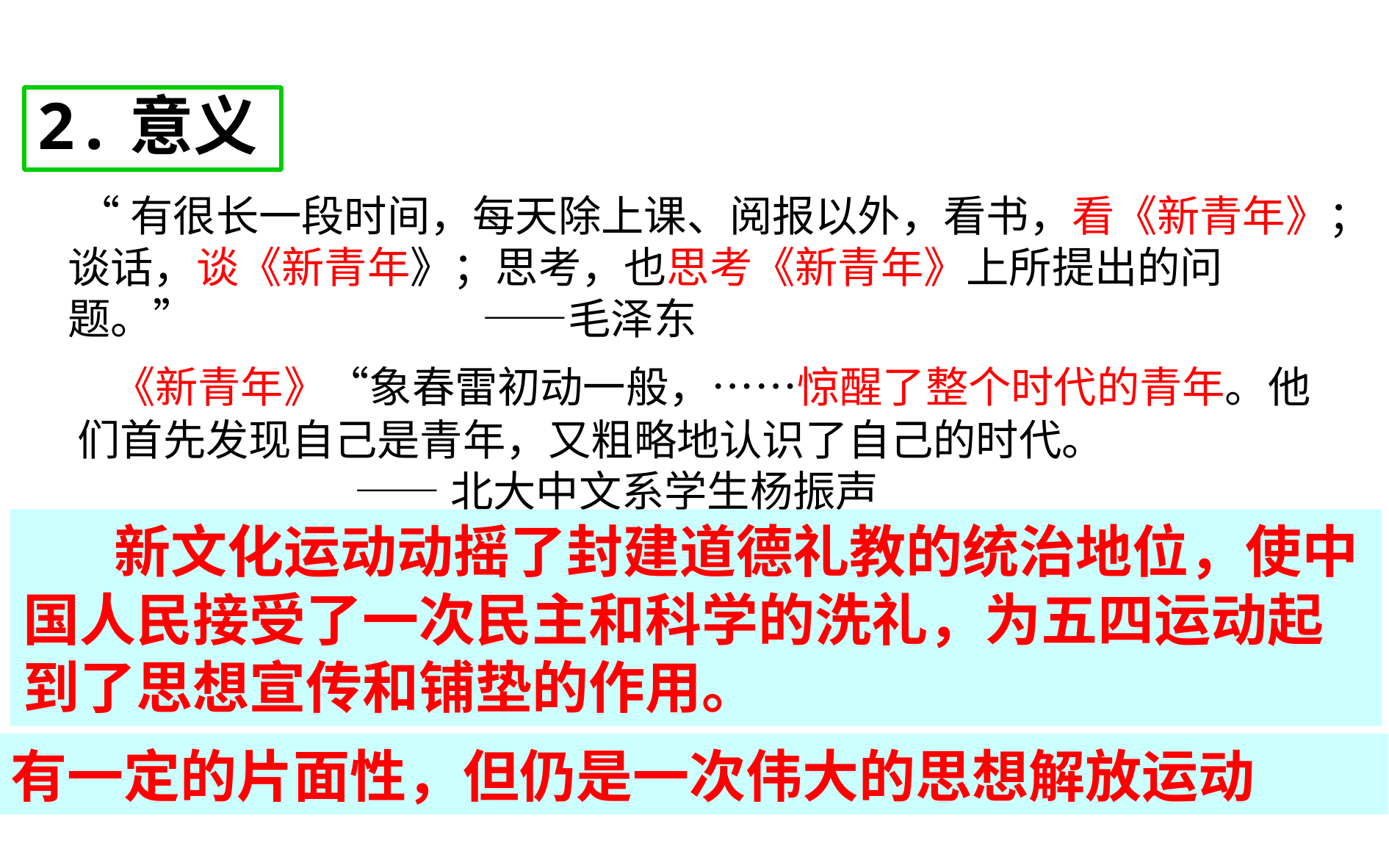

2.意义
 “有很长一段时间，每天除上课、阅报以外，看书，看《新青年》；谈话，谈《新青年》；思考，也思考《新青年》上所提出的问题。”                              ——毛泽东
  《新青年》“象春雷初动一般，……惊醒了整个时代的青年。他们首先发现自己是青年，又粗略地认识了自己的时代。
                             ——北大中文系学生杨振声
      新文化运动动摇了封建道德礼教的统治地位，使中国人民接受了一次民主和科学的洗礼，为五四运动起到了思想宣传和铺垫的作用。
有一定的片面性，但仍是一次伟大的思想解放运动